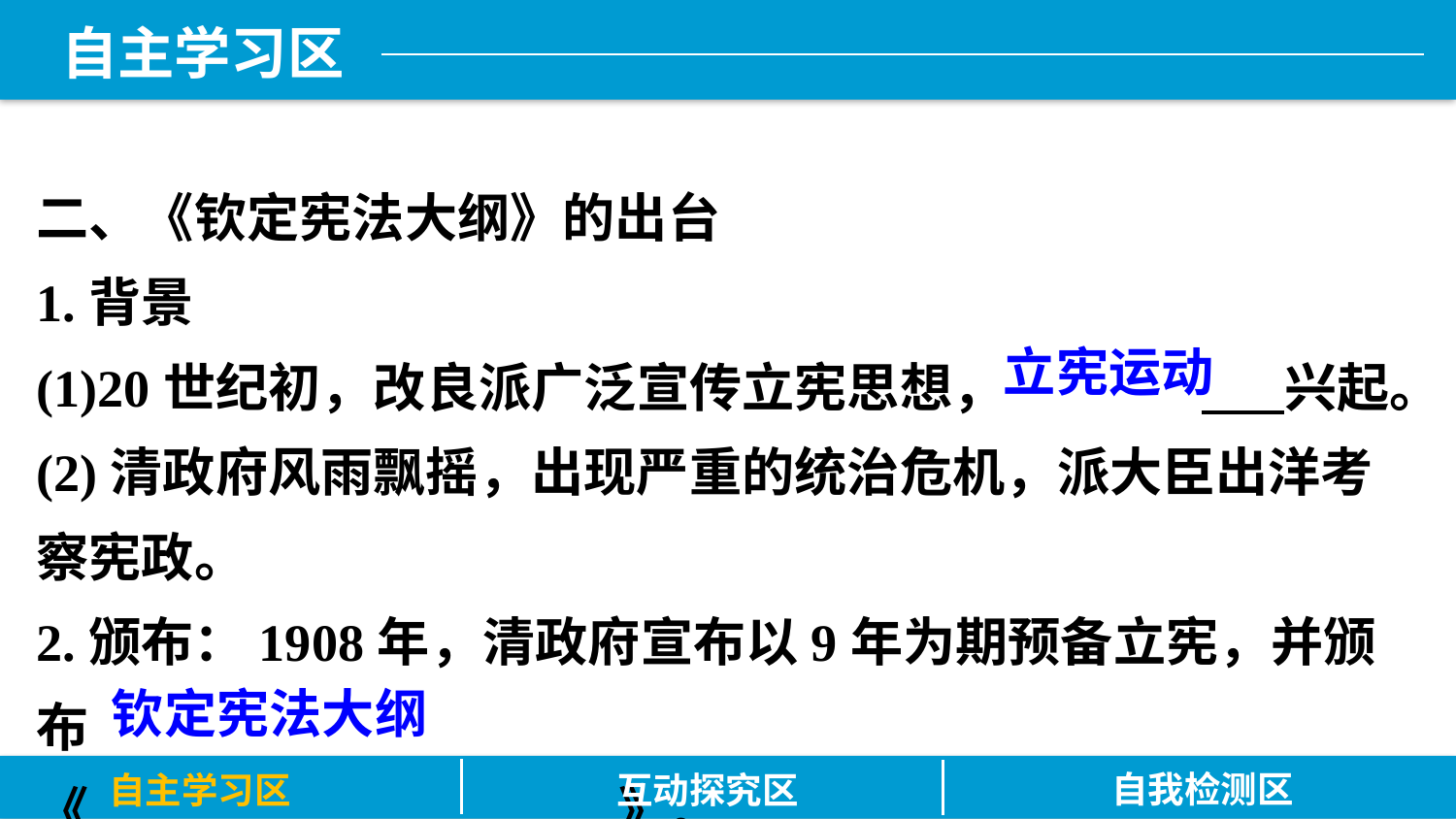

二、《钦定宪法大纲》的出台
1.背景
(1)20世纪初，改良派广泛宣传立宪思想，		       兴起。
(2)清政府风雨飘摇，出现严重的统治危机，派大臣出洋考察宪政。
2.颁布：1908年，清政府宣布以9年为期预备立宪，并颁布
《				》。
立宪运动
钦定宪法大纲
自我检测区
自主学习区
互动探究区